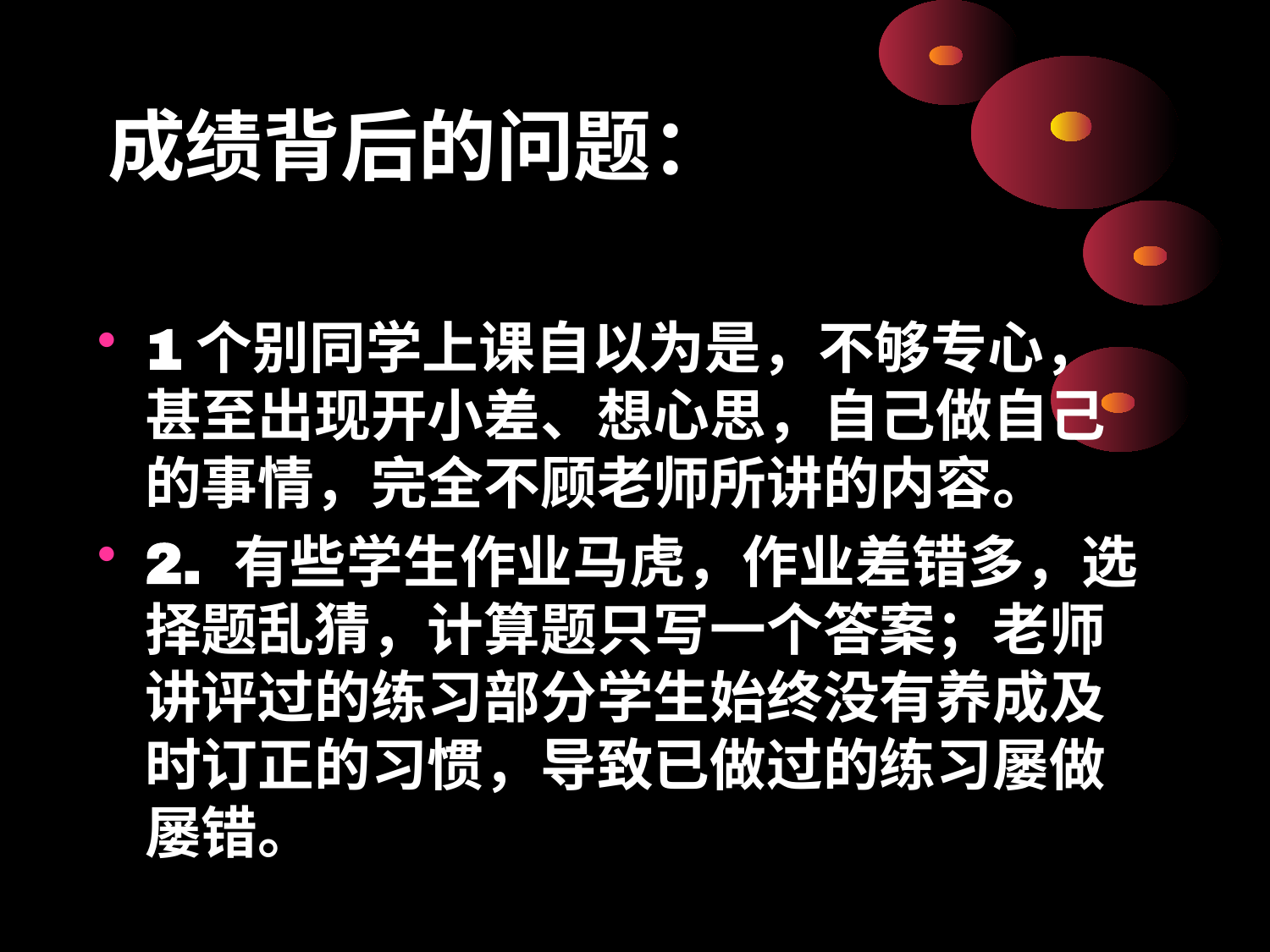

# 成绩背后的问题：
1个别同学上课自以为是，不够专心，甚至出现开小差、想心思，自己做自己的事情，完全不顾老师所讲的内容。
2. 有些学生作业马虎，作业差错多，选择题乱猜，计算题只写一个答案；老师讲评过的练习部分学生始终没有养成及时订正的习惯，导致已做过的练习屡做屡错。